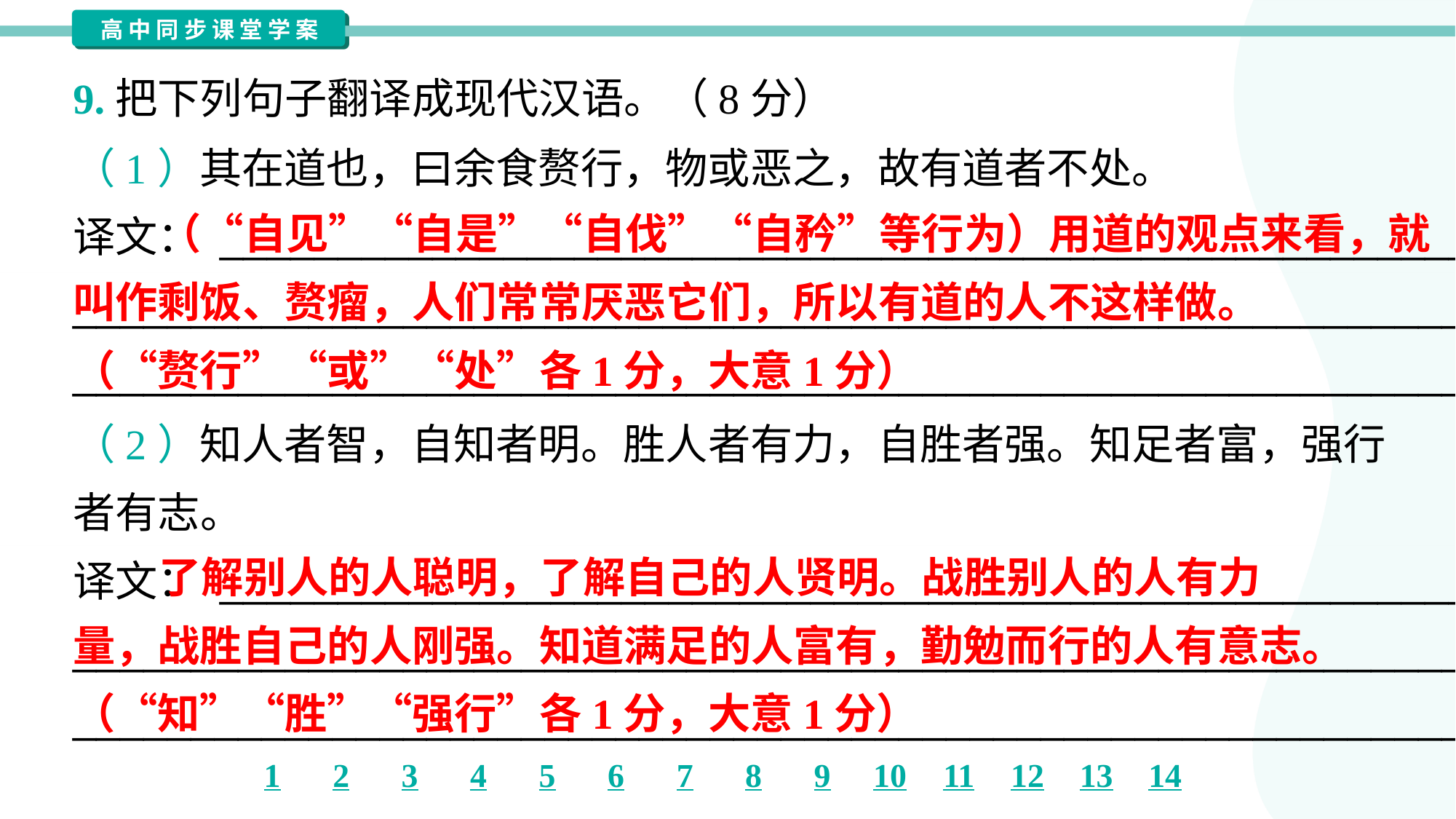

9.把下列句子翻译成现代汉语。（8分）
（1）其在道也，曰余食赘行，物或恶之，故有道者不处。
译文： ______________________________________________________
_____________________________________________________________
_____________________________________________________________
        （“自见”“自是”“自伐”“自矜”等行为）用道的观点来看，就
叫作剩饭、赘瘤，人们常常厌恶它们，所以有道的人不这样做。
（“赘行”“或”“处”各1分，大意1分）
（2）知人者智，自知者明。胜人者有力，自胜者强。知足者富，强行
者有志。
译文： ______________________________________________________
_____________________________________________________________
_____________________________________________________________
        了解别人的人聪明，了解自己的人贤明。战胜别人的人有力
量，战胜自己的人刚强。知道满足的人富有，勤勉而行的人有意志。
（“知”“胜”“强行”各1分，大意1分）